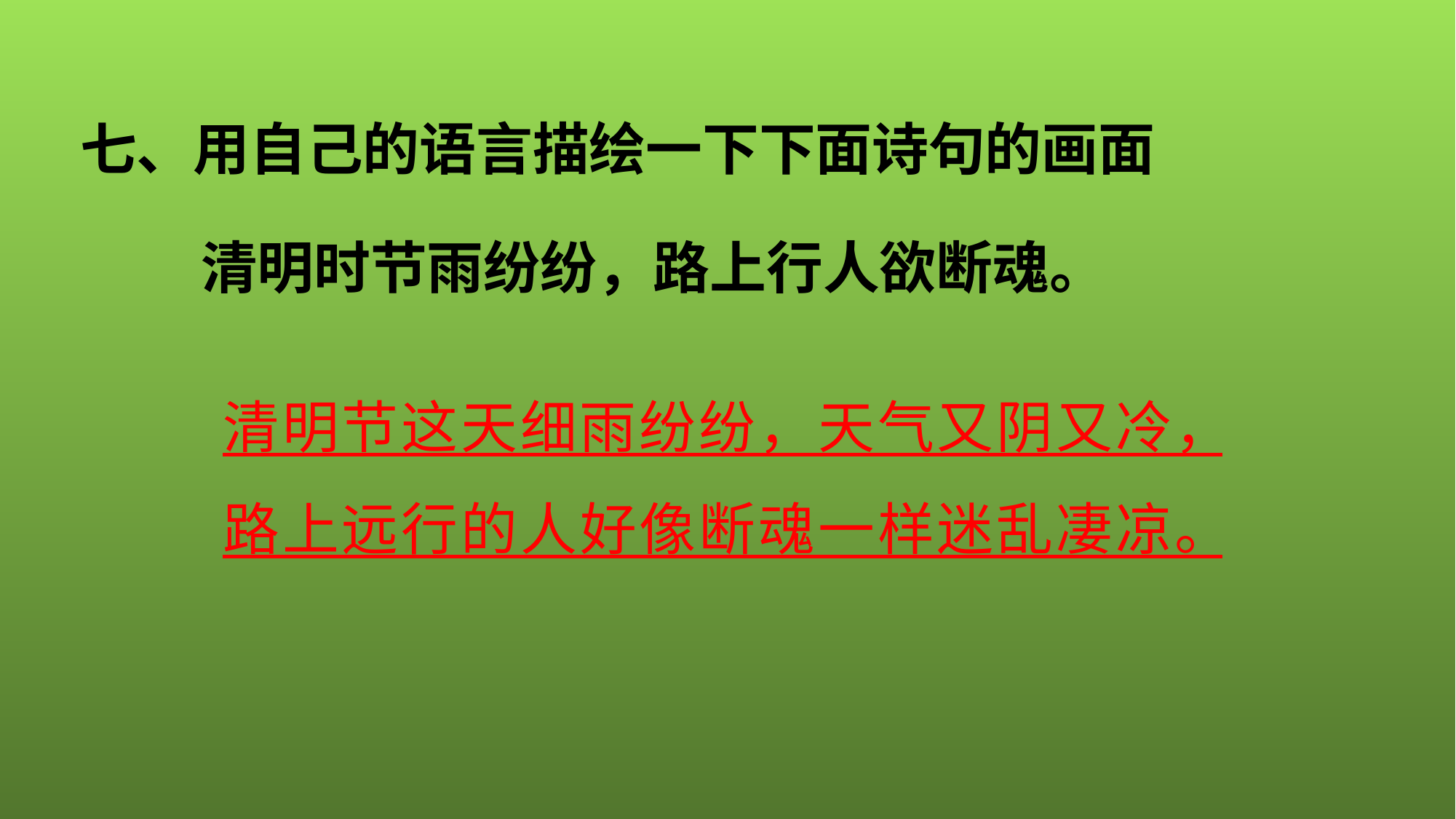

七、用自己的语言描绘一下下面诗句的画面
清明时节雨纷纷，路上行人欲断魂。
清明节这天细雨纷纷，天气又阴又冷，路上远行的人好像断魂一样迷乱凄凉。